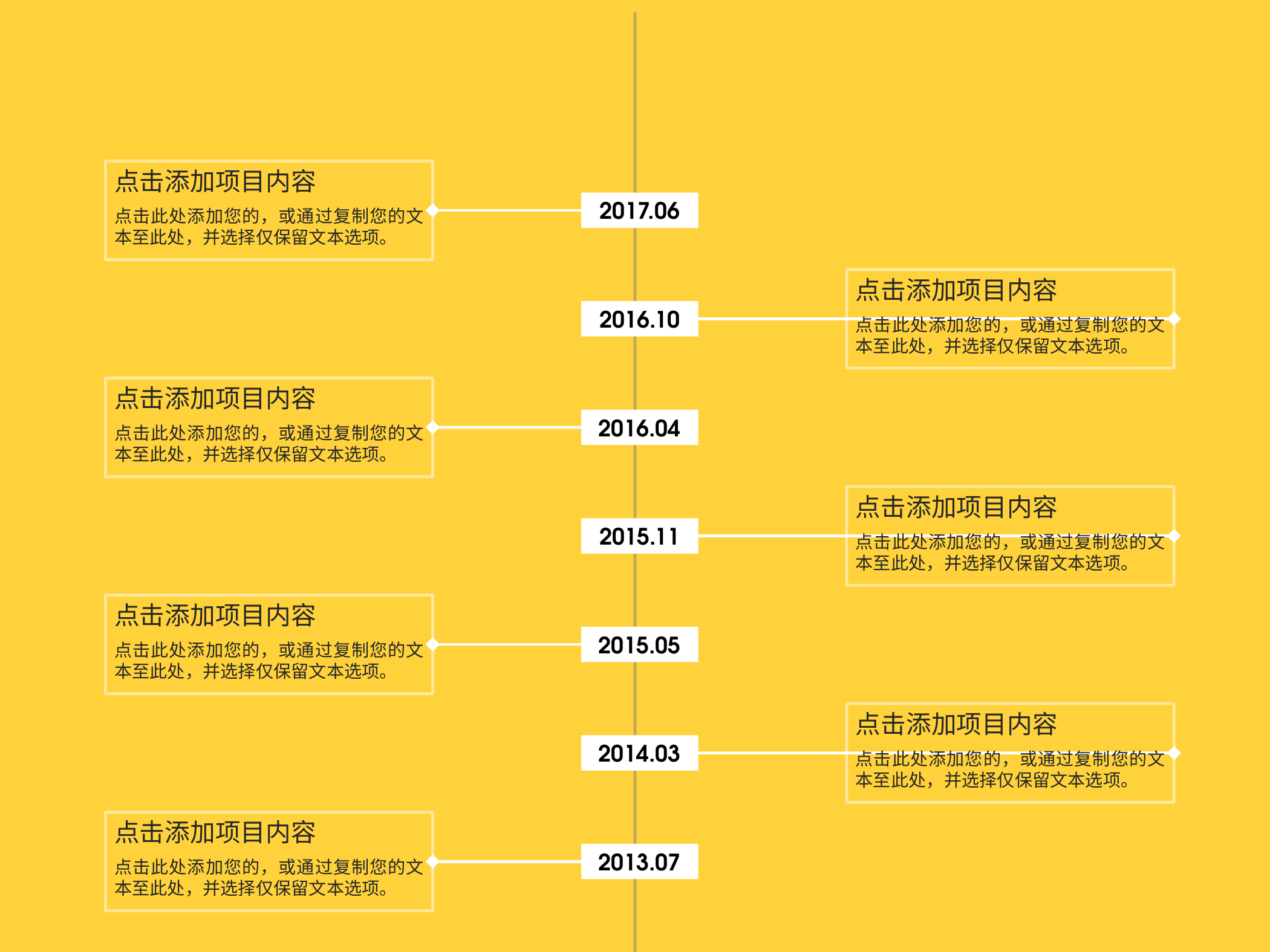

点击添加项目内容
点击此处添加您的，或通过复制您的文本至此处，并选择仅保留文本选项。
2017.06

点击添加项目内容
点击此处添加您的，或通过复制您的文本至此处，并选择仅保留文本选项。
2016.10

点击添加项目内容
点击此处添加您的，或通过复制您的文本至此处，并选择仅保留文本选项。
2016.04

点击添加项目内容
点击此处添加您的，或通过复制您的文本至此处，并选择仅保留文本选项。
2015.11

点击添加项目内容
点击此处添加您的，或通过复制您的文本至此处，并选择仅保留文本选项。
2015.05

点击添加项目内容
点击此处添加您的，或通过复制您的文本至此处，并选择仅保留文本选项。
2014.03

点击添加项目内容
点击此处添加您的，或通过复制您的文本至此处，并选择仅保留文本选项。
2013.07